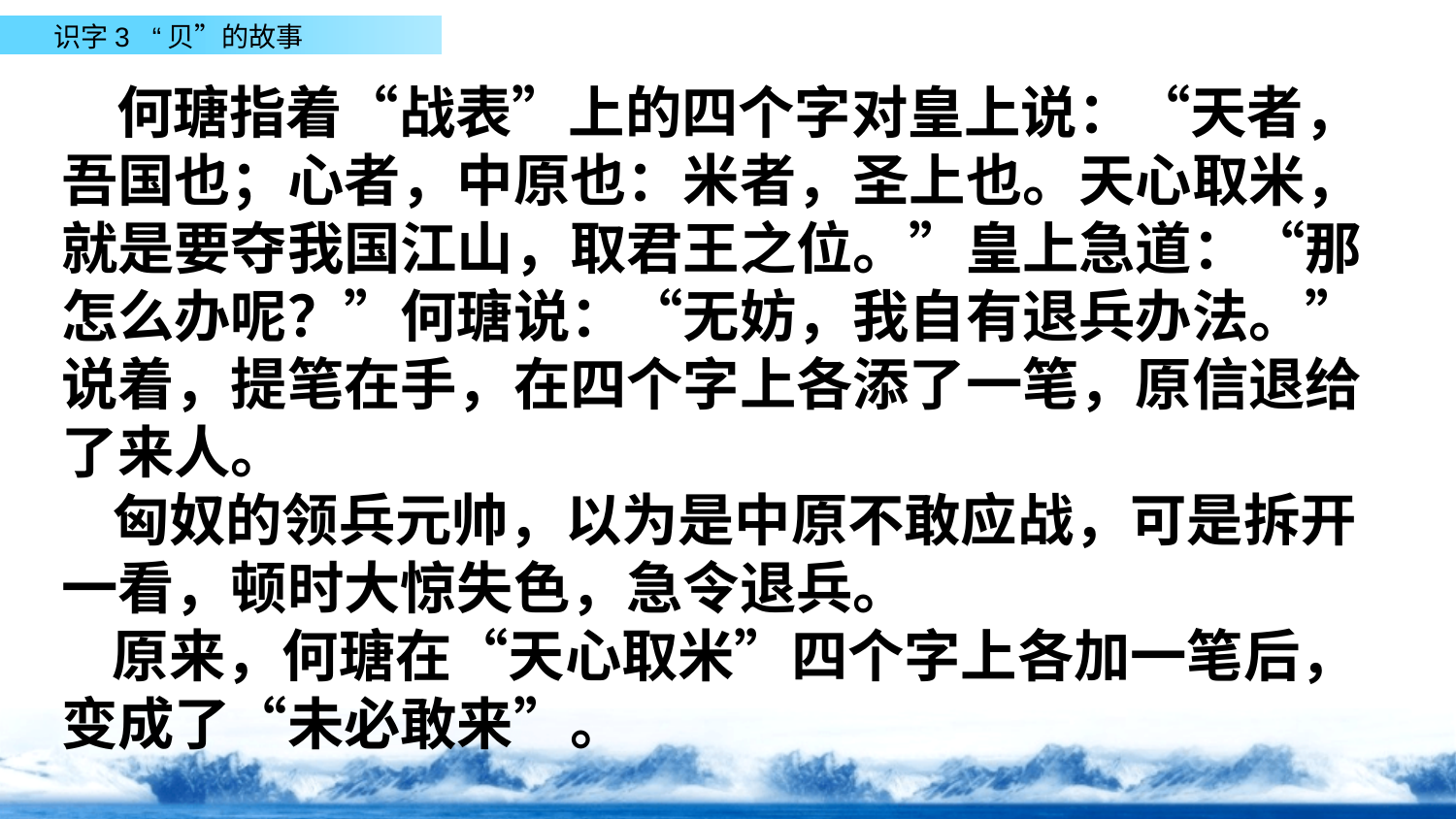

何瑭指着“战表”上的四个字对皇上说：“天者，吾国也；心者，中原也：米者，圣上也。天心取米，就是要夺我国江山，取君王之位。”皇上急道：“那怎么办呢？”何瑭说：“无妨，我自有退兵办法。”说着，提笔在手，在四个字上各添了一笔，原信退给了来人。
    匈奴的领兵元帅，以为是中原不敢应战，可是拆开一看，顿时大惊失色，急令退兵。
    原来，何瑭在“天心取米”四个字上各加一笔后，变成了“未必敢来”。